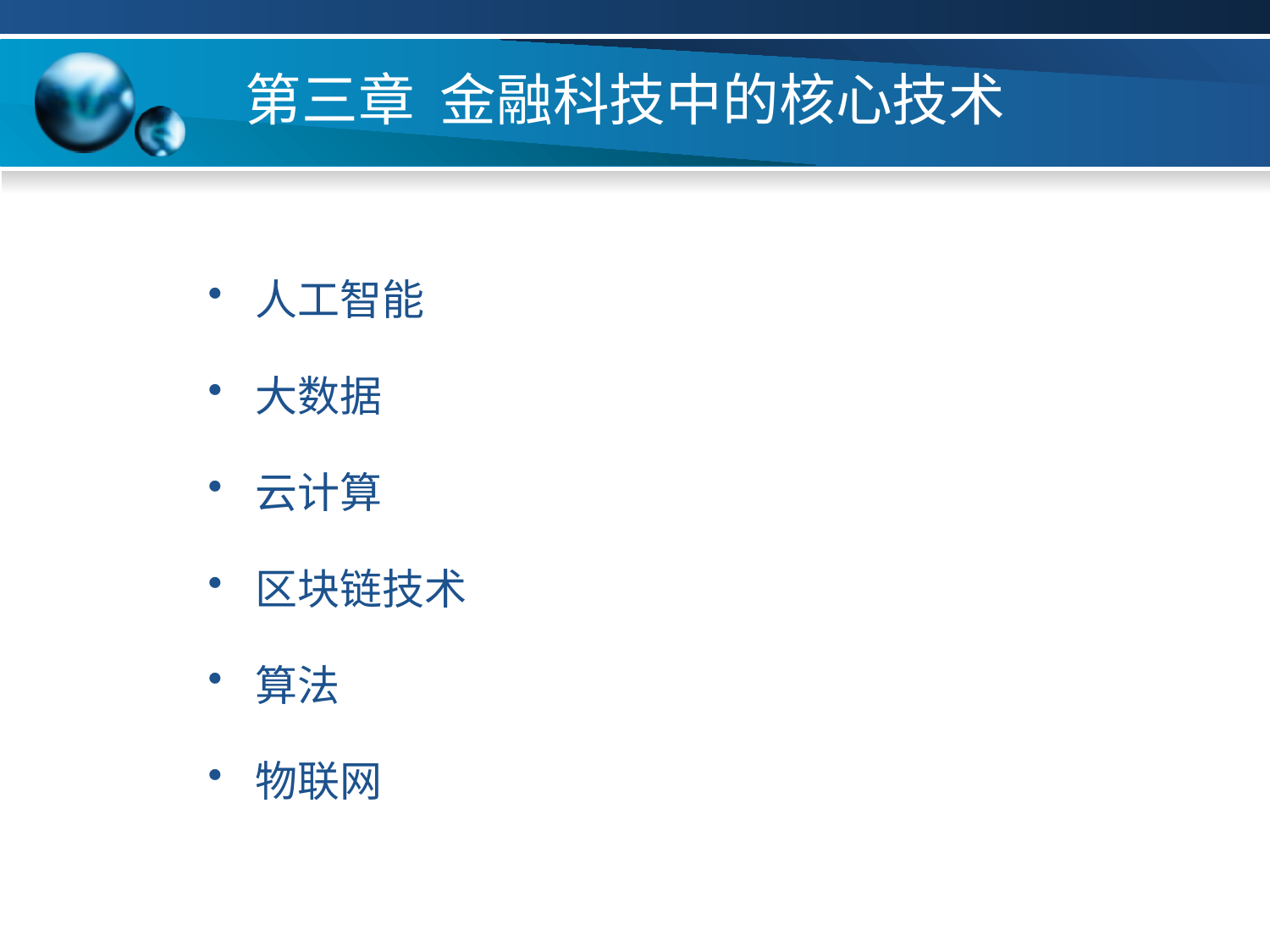

# 第三章  金融科技中的核心技术
人工智能
大数据
云计算
区块链技术
算法
物联网